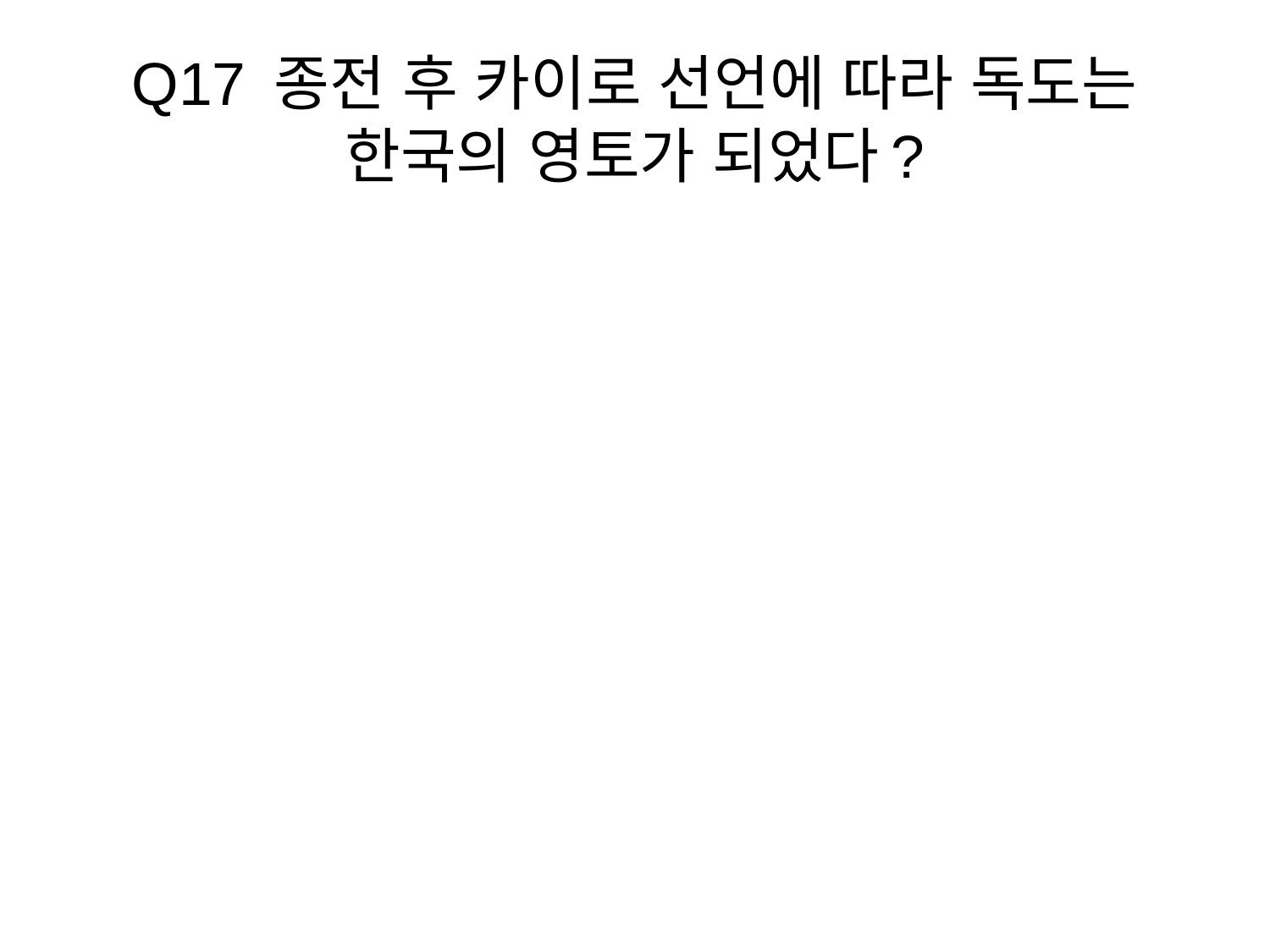

# Q17 종전 후 카이로 선언에 따라 독도는 한국의 영토가 되었다?